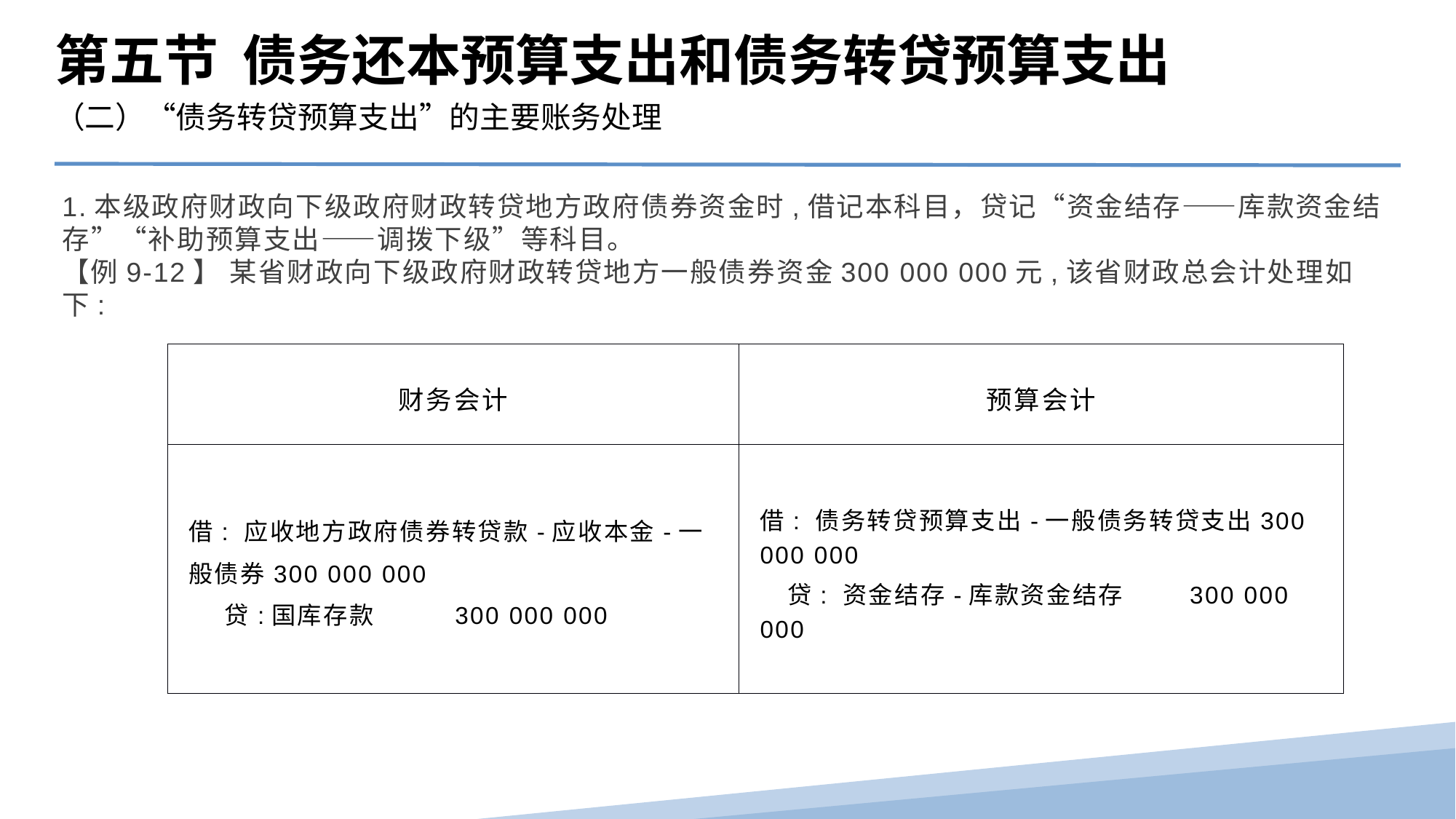

第五节  债务还本预算支出和债务转贷预算支出
（二）“债务转贷预算支出”的主要账务处理
1.本级政府财政向下级政府财政转贷地方政府债券资金时,借记本科目，贷记“资金结存——库款资金结存”“补助预算支出——调拨下级”等科目。
【例9-12】 某省财政向下级政府财政转贷地方一般债券资金300 000 000元,该省财政总会计处理如下:

| 财务会计 | 预算会计 |
| --- | --- |
| 借: 应收地方政府债券转贷款-应收本金-一般债券300 000 000 贷:国库存款 300 000 000 | 借: 债务转贷预算支出-一般债务转贷支出300 000 000 贷: 资金结存-库款资金结存 300 000 000 |